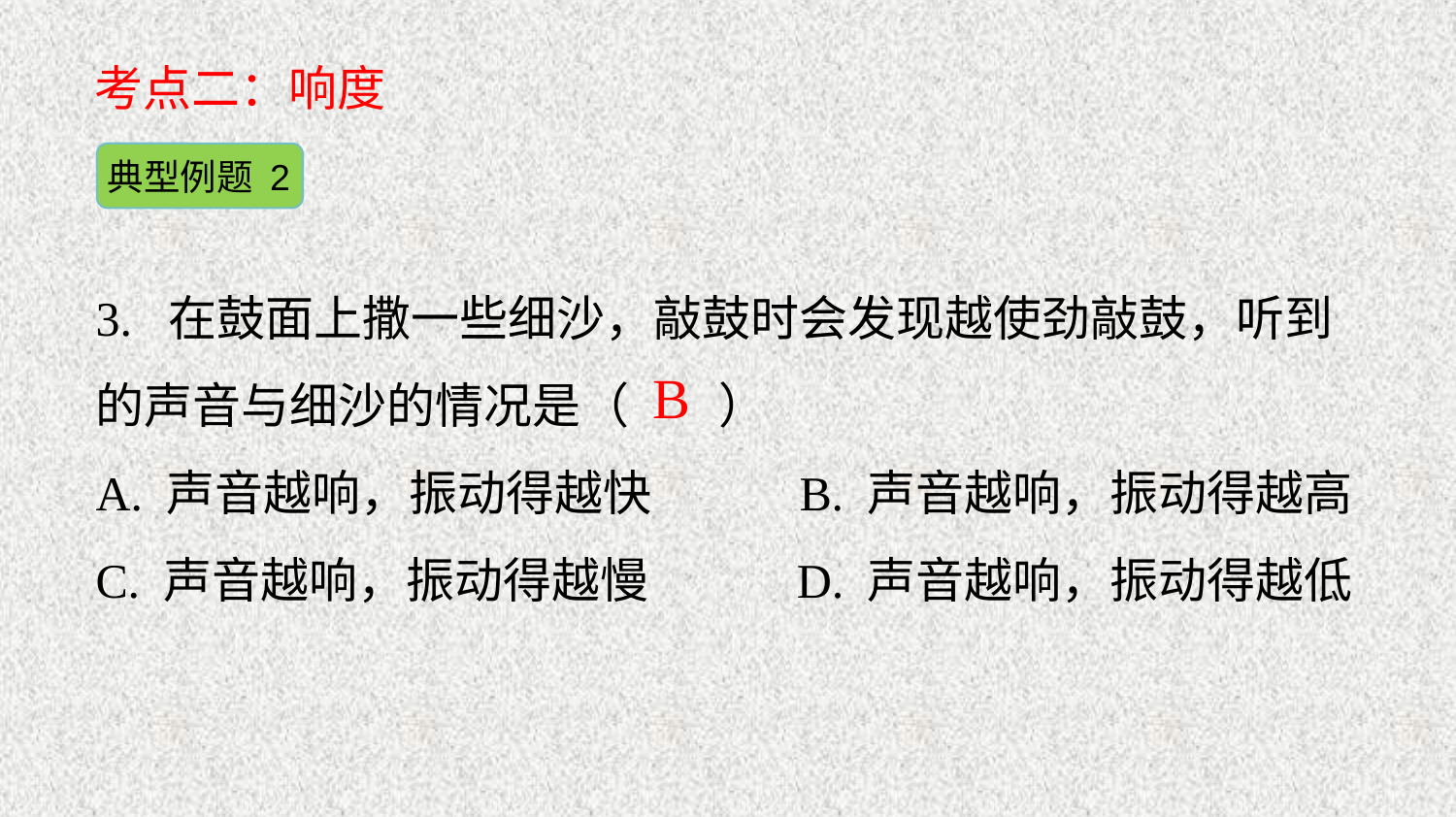

考点二：响度
典型例题 2
3.  在鼓面上撒一些细沙，敲鼓时会发现越使劲敲鼓，听到的声音与细沙的情况是（   　）
A. 声音越响，振动得越快          B. 声音越响，振动得越高
C. 声音越响，振动得越慢          D. 声音越响，振动得越低
B